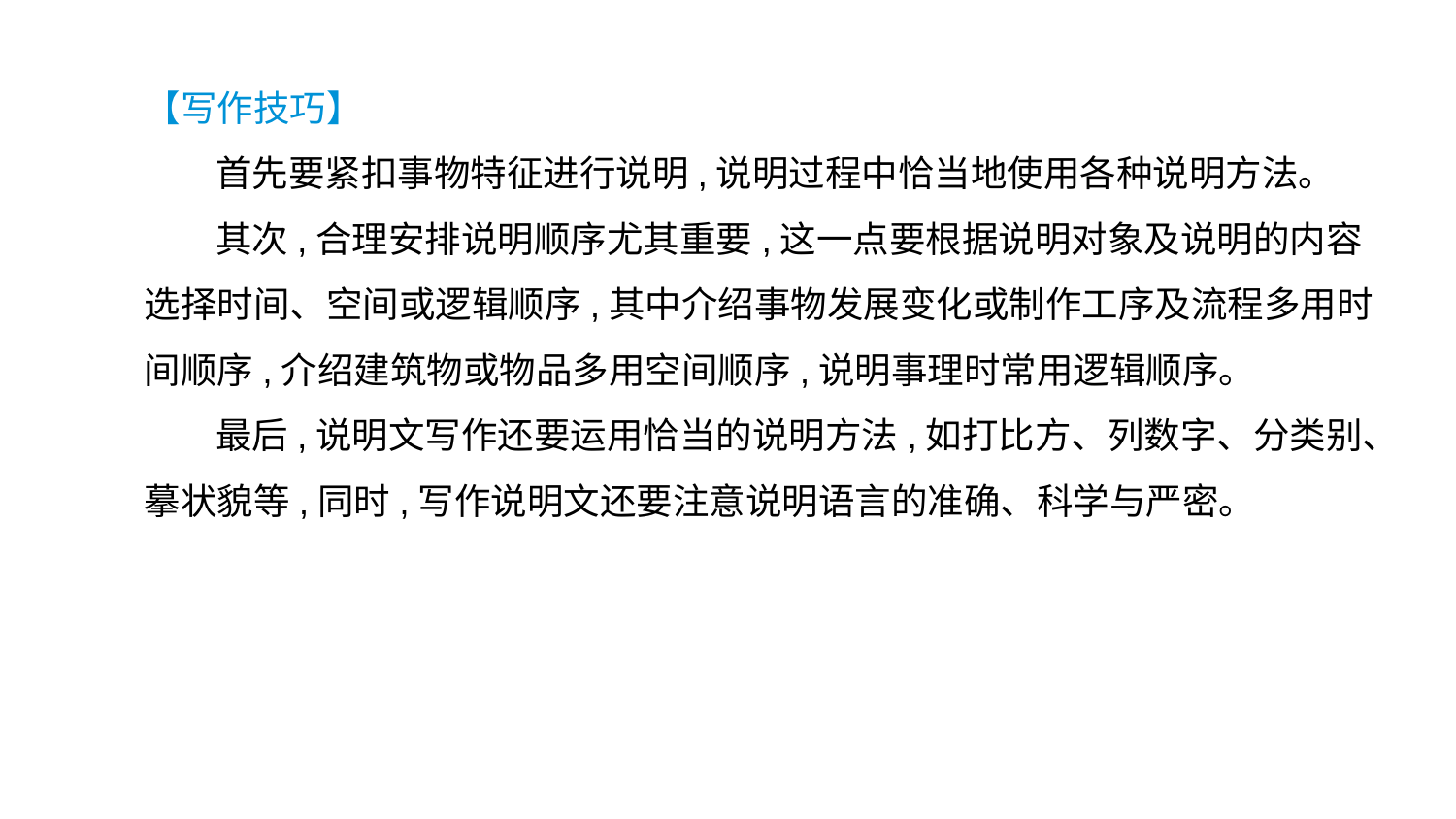

【写作技巧】
首先要紧扣事物特征进行说明,说明过程中恰当地使用各种说明方法。
其次,合理安排说明顺序尤其重要,这一点要根据说明对象及说明的内容选择时间、空间或逻辑顺序,其中介绍事物发展变化或制作工序及流程多用时间顺序,介绍建筑物或物品多用空间顺序,说明事理时常用逻辑顺序。
最后,说明文写作还要运用恰当的说明方法,如打比方、列数字、分类别、摹状貌等,同时,写作说明文还要注意说明语言的准确、科学与严密。